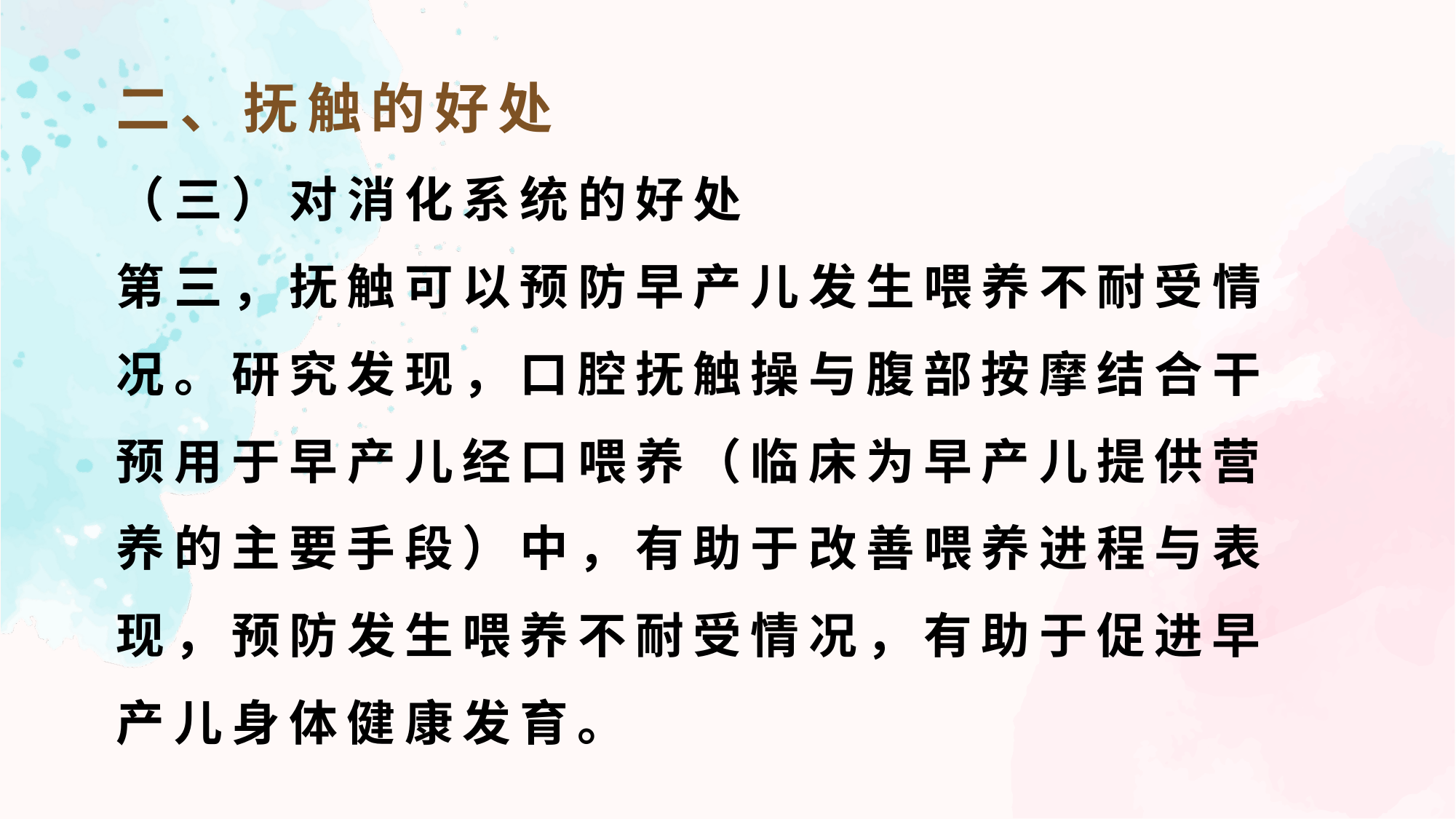

二、抚触的好处
（三）对消化系统的好处
第三，抚触可以预防早产儿发生喂养不耐受情况。研究发现，口腔抚触操与腹部按摩结合干预用于早产儿经口喂养（临床为早产儿提供营养的主要手段）中，有助于改善喂养进程与表现，预防发生喂养不耐受情况，有助于促进早产儿身体健康发育。